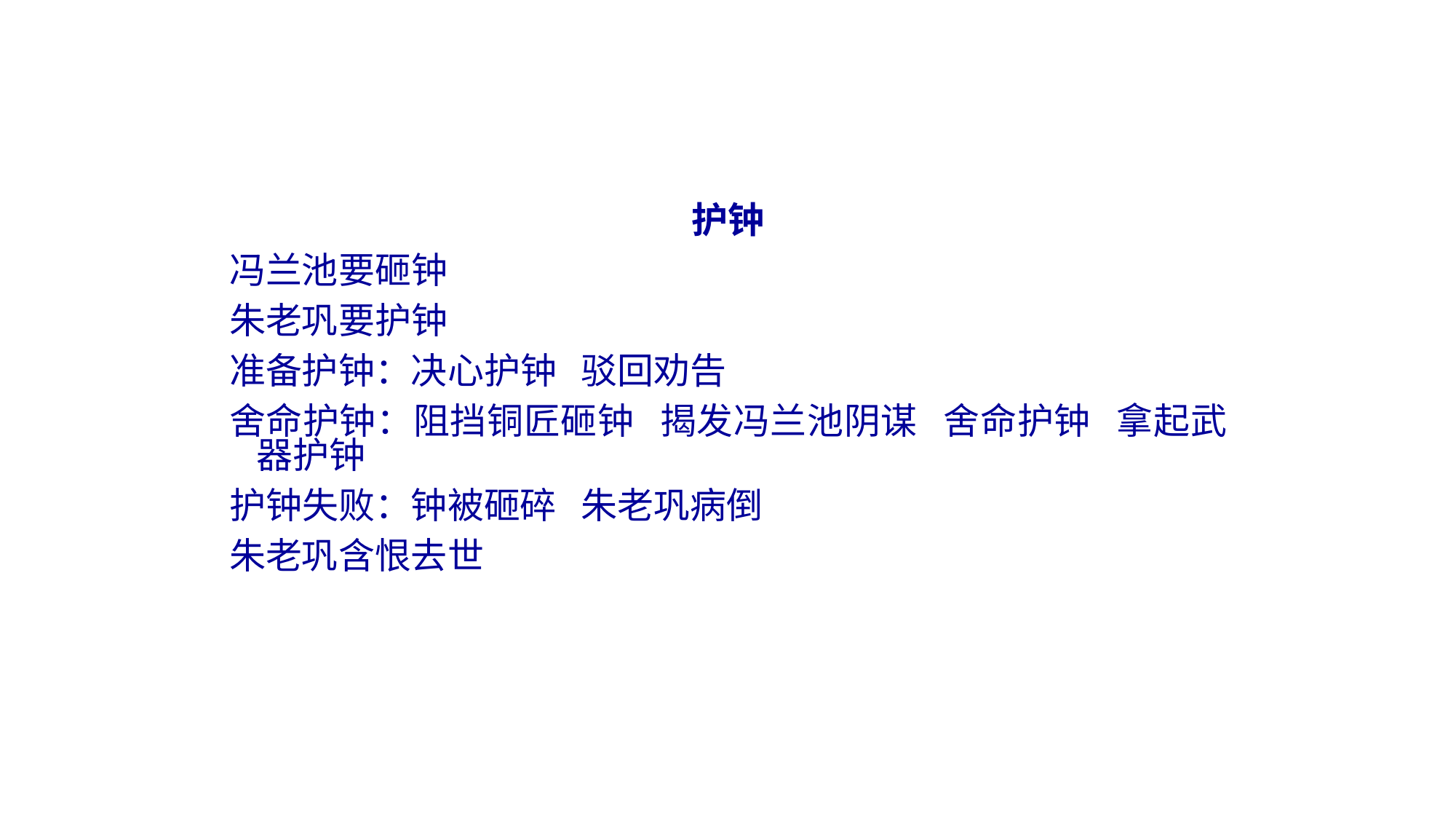

护钟
冯兰池要砸钟
朱老巩要护钟
准备护钟：决心护钟   驳回劝告
舍命护钟：阻挡铜匠砸钟   揭发冯兰池阴谋   舍命护钟   拿起武器护钟
护钟失败：钟被砸碎   朱老巩病倒
朱老巩含恨去世